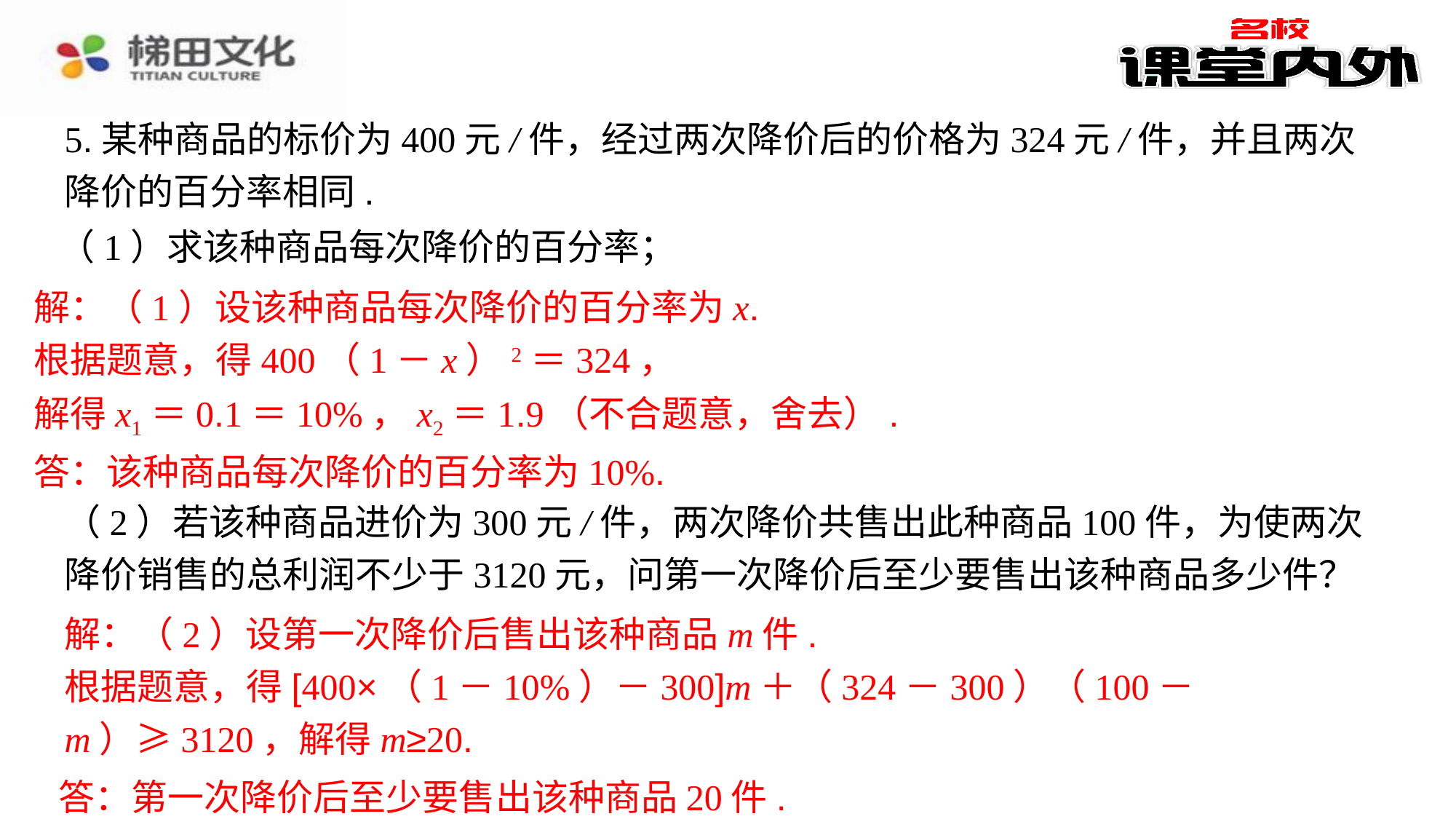

5.某种商品的标价为400元/件，经过两次降价后的价格为324元/件，并且两次降价的百分率相同.
（1）求该种商品每次降价的百分率；
解：（1）设该种商品每次降价的百分率为x.
根据题意，得400（1－x）2＝324，
解得x1＝0.1＝10%，x2＝1.9（不合题意，舍去）.
答：该种商品每次降价的百分率为10%.
（2）若该种商品进价为300元/件，两次降价共售出此种商品100件，为使两次降价销售的总利润不少于3120元，问第一次降价后至少要售出该种商品多少件？
解：（2）设第一次降价后售出该种商品m件.
根据题意，得[400×（1－10%）－300]m＋（324－300）（100－m）≥3120，解得m≥20.
答：第一次降价后至少要售出该种商品20件.